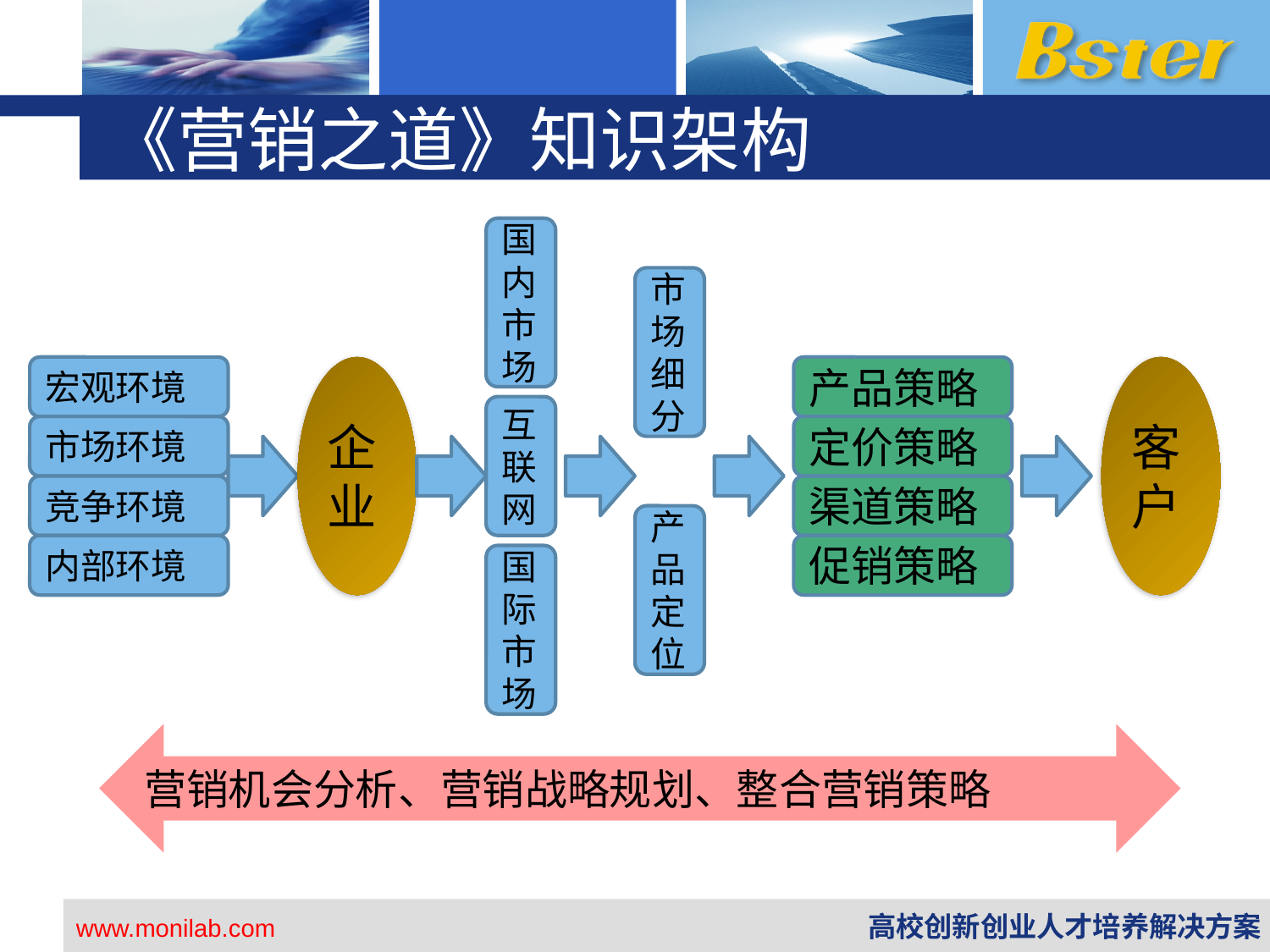

《营销之道》知识架构
国内市场
市场细分
企业
客户
宏观环境
产品策略
互联网
市场环境
定价策略

竞争环境
渠道策略
产品定位
内部环境
促销策略
国际市场
营销机会分析、营销战略规划、整合营销策略